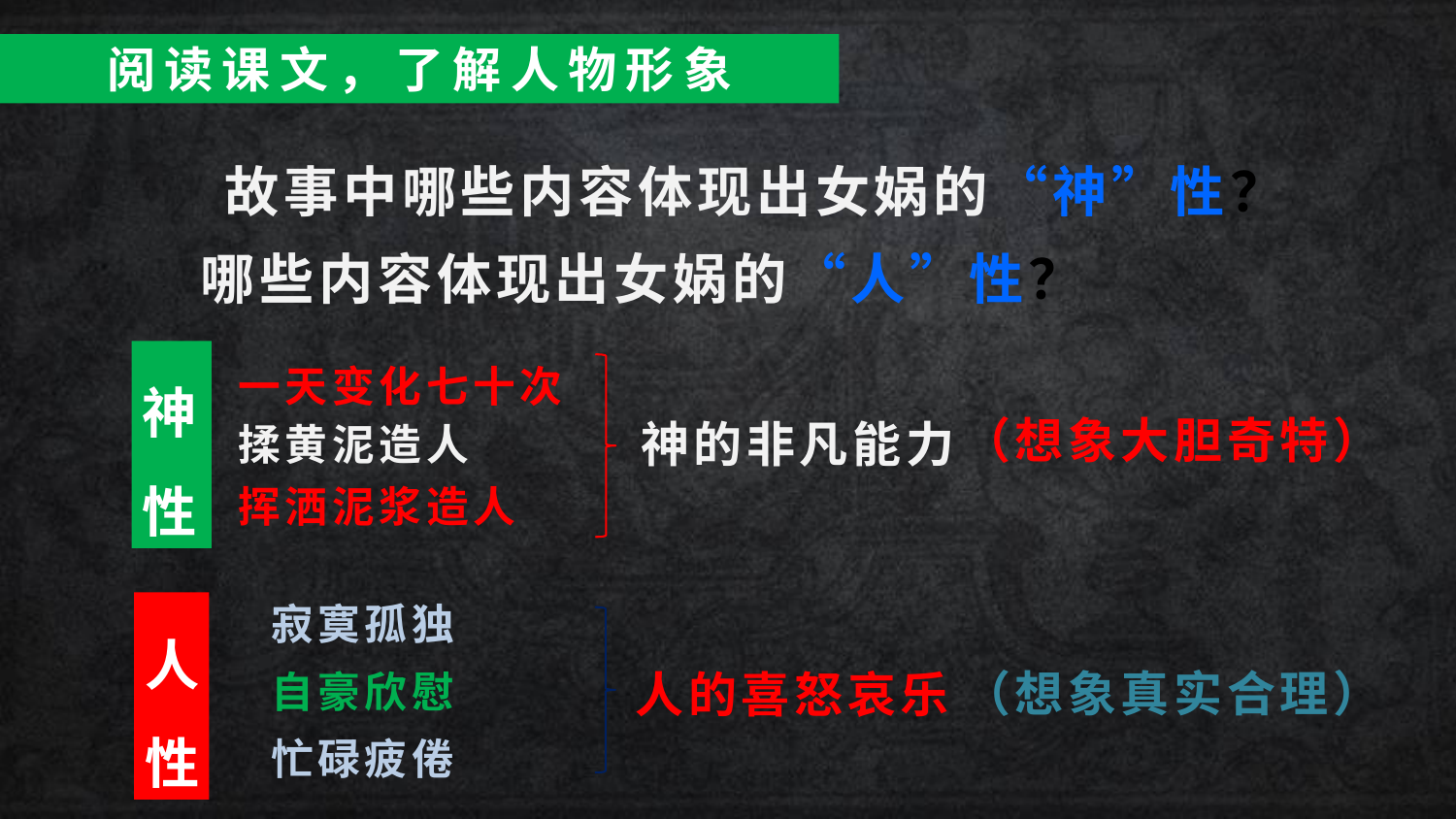

阅读课文，了解人物形象
故事中哪些内容体现出女娲的“神”性？
哪些内容体现出女娲的“人”性？
神性
一天变化七十次

（想象大胆奇特）
神的非凡能力
揉黄泥造人
挥洒泥浆造人
寂寞孤独
人
性

（想象真实合理）
人的喜怒哀乐
自豪欣慰
忙碌疲倦